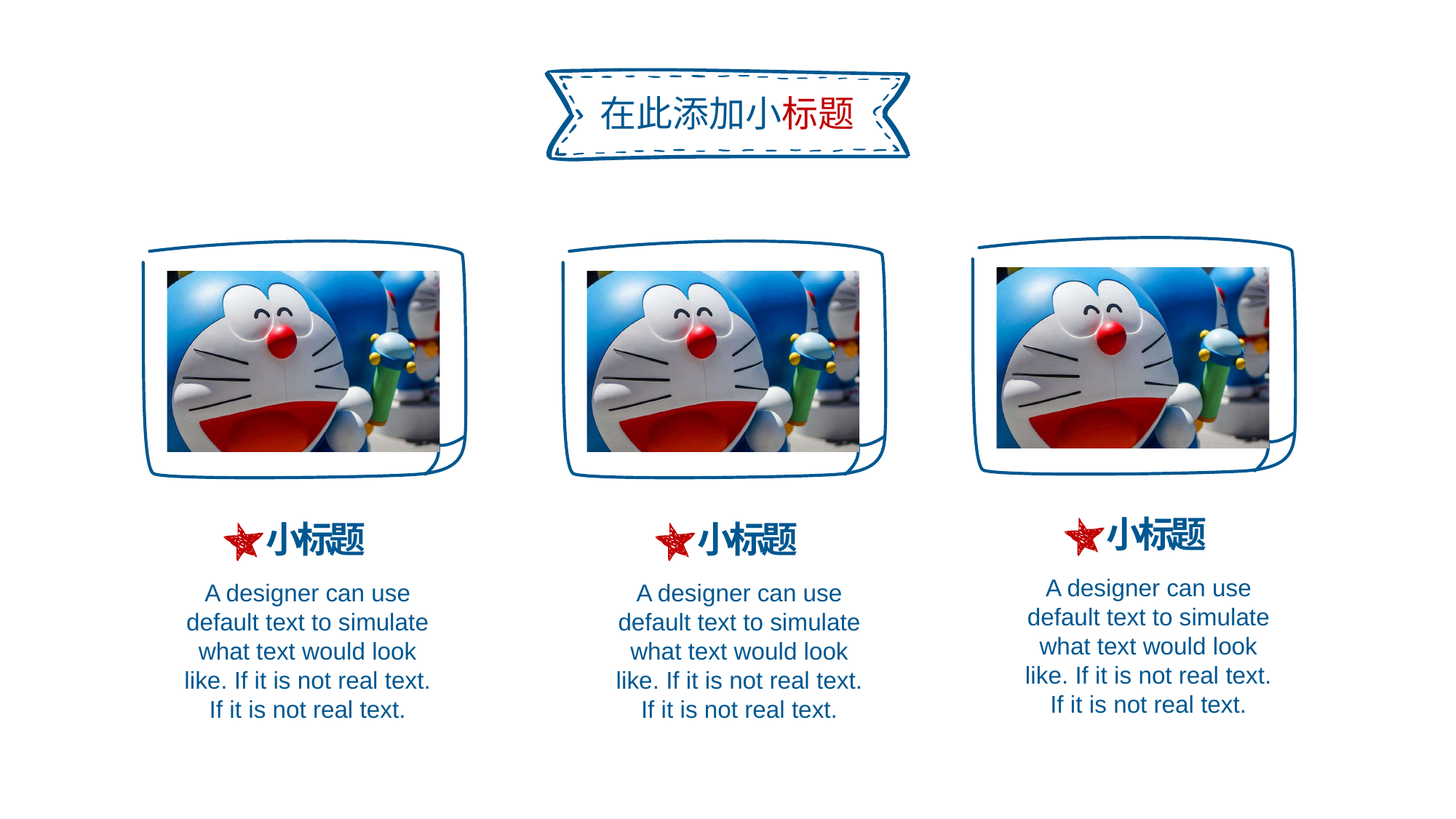

在此添加小标题

小标题
小标题
小标题

A designer can use default text to simulate what text would look like. If it is not real text. If it is not real text.
A designer can use default text to simulate what text would look like. If it is not real text. If it is not real text.
A designer can use default text to simulate what text would look like. If it is not real text. If it is not real text.